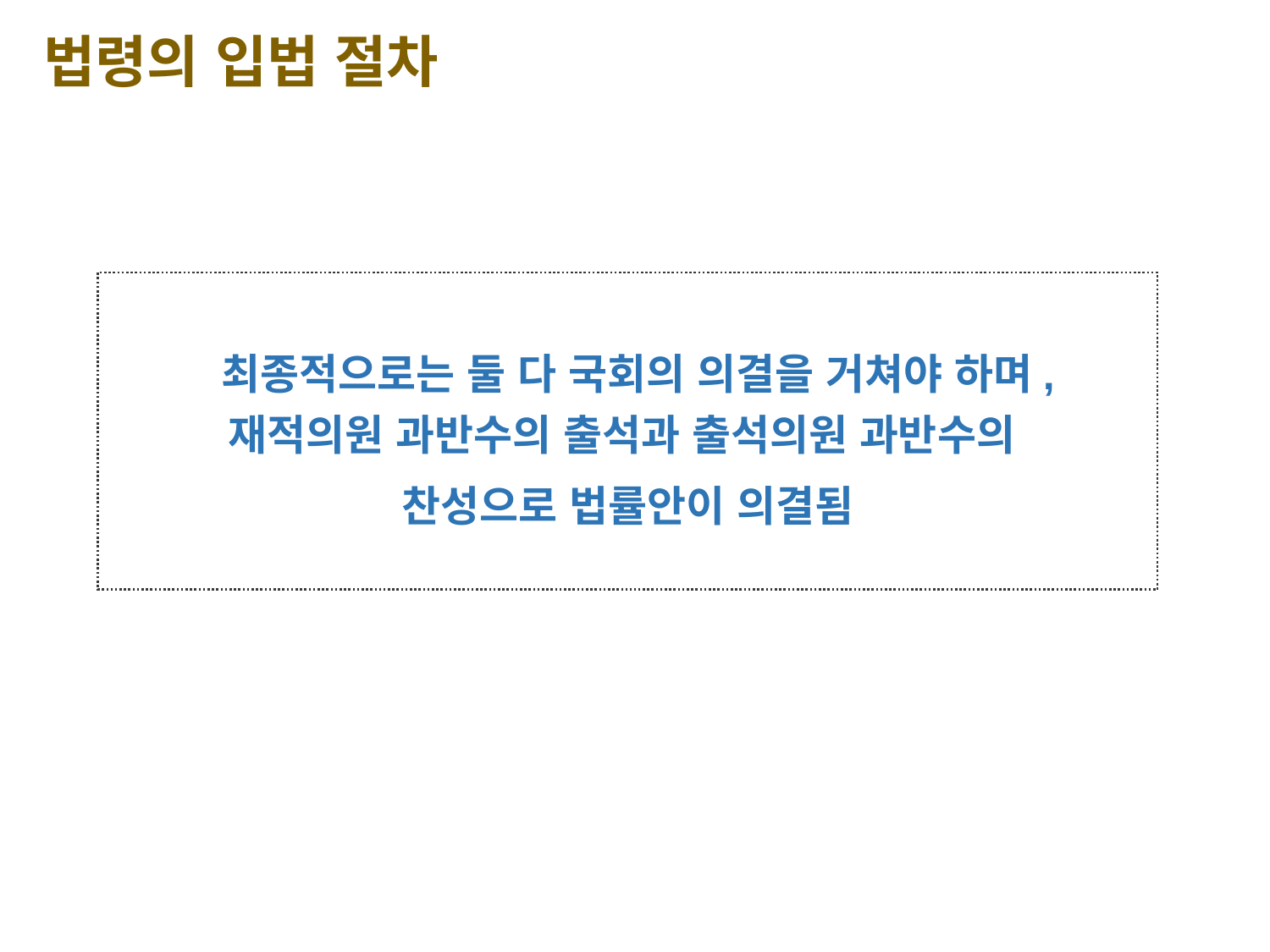

법령의 입법 절차

 최종적으로는 둘 다 국회의 의결을 거쳐야 하며, 재적의원 과반수의 출석과 출석의원 과반수의
찬성으로 법률안이 의결됨